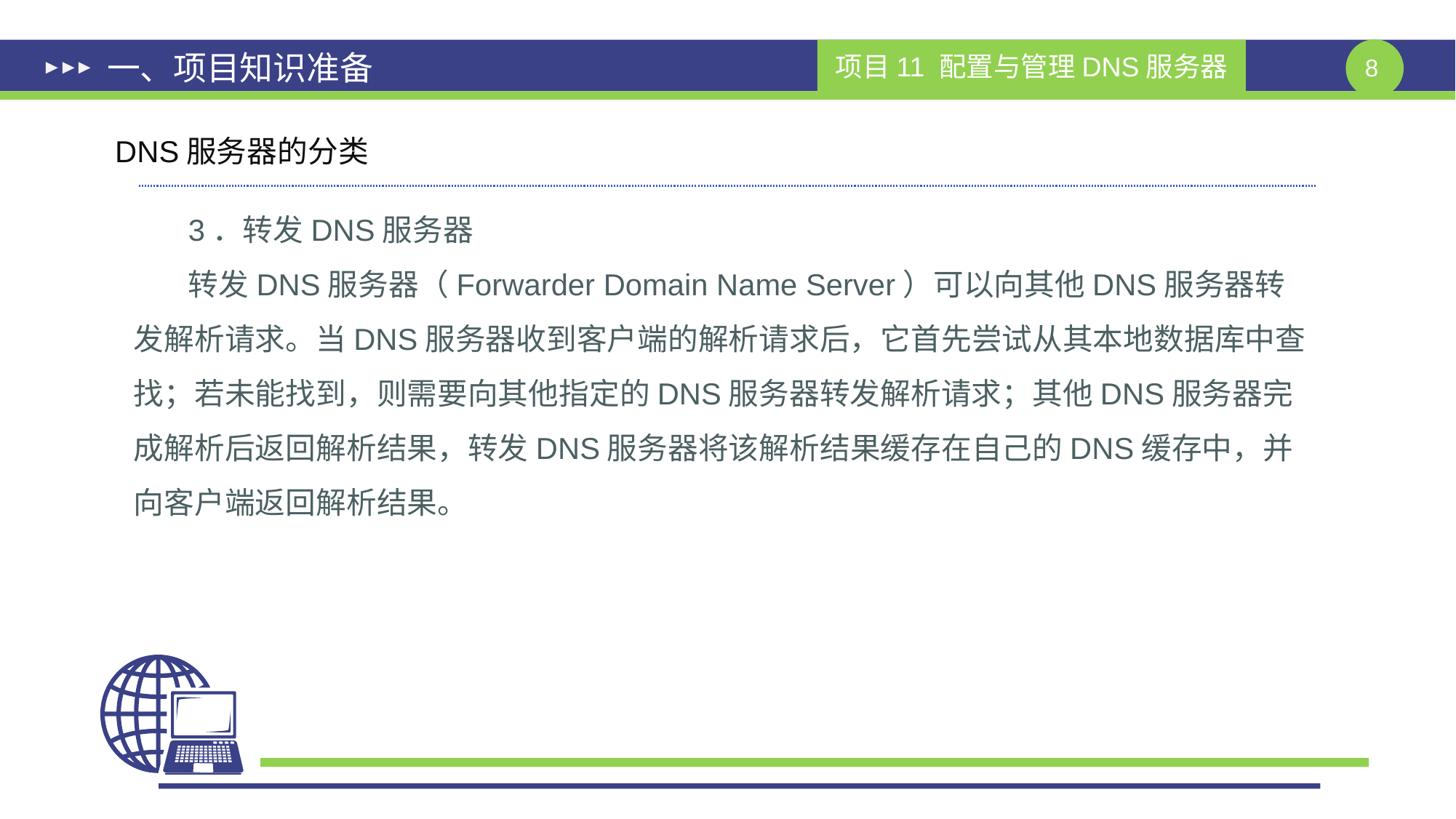

# 一、项目知识准备
DNS服务器的分类

3．转发DNS服务器
转发DNS服务器（Forwarder Domain Name Server）可以向其他DNS服务器转发解析请求。当DNS服务器收到客户端的解析请求后，它首先尝试从其本地数据库中查找；若未能找到，则需要向其他指定的DNS服务器转发解析请求；其他DNS服务器完成解析后返回解析结果，转发DNS服务器将该解析结果缓存在自己的DNS缓存中，并向客户端返回解析结果。